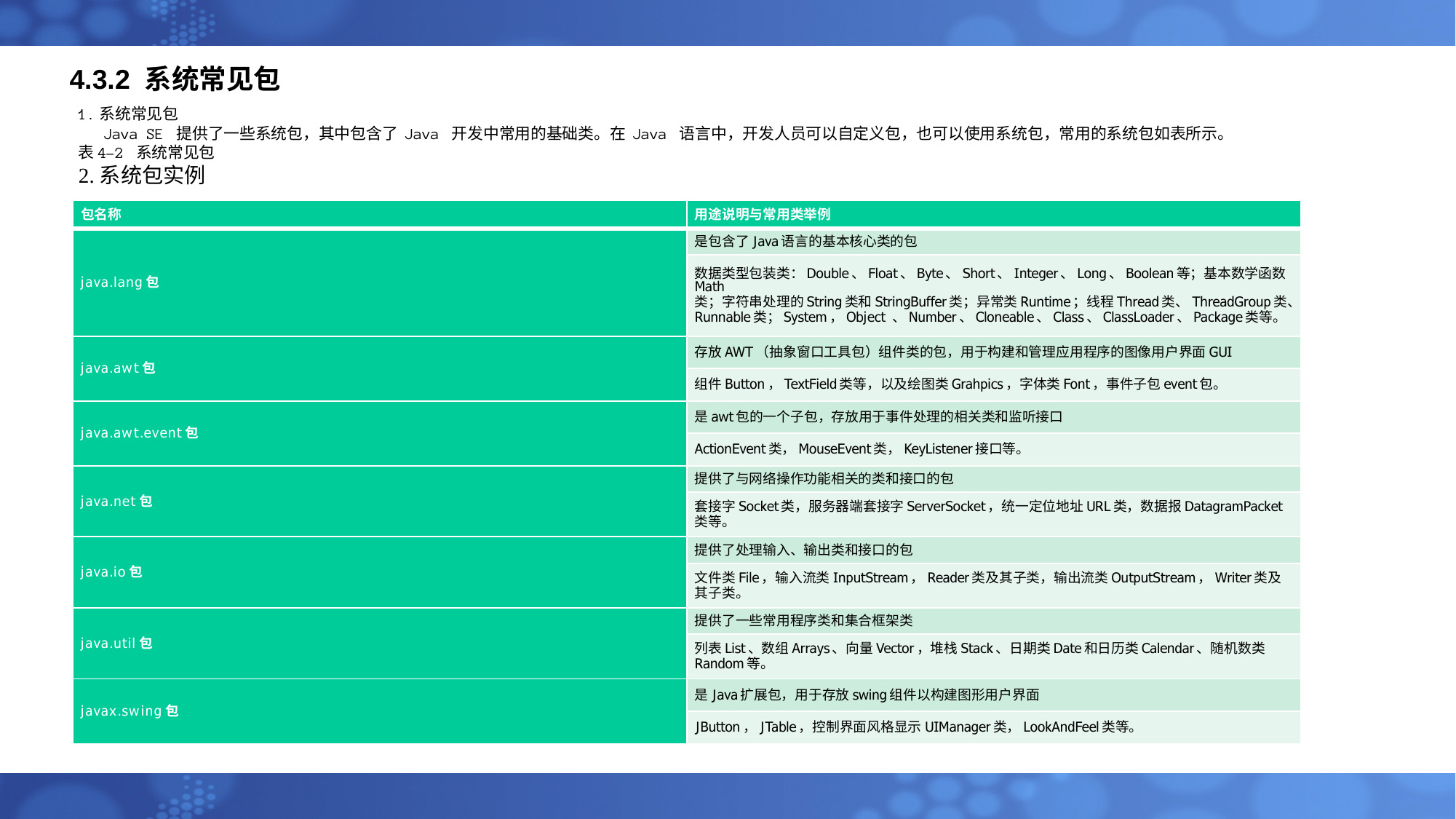

# 4.3.2 系统常见包
1.系统常见包
   Java SE 提供了一些系统包，其中包含了 Java 开发中常用的基础类。在 Java 语言中，开发人员可以自定义包，也可以使用系统包，常用的系统包如表所示。
表4-2 系统常见包
2.系统包实例
| 包名称 | 用途说明与常用类举例 |
| --- | --- |
| java.lang包 | 是包含了Java语言的基本核心类的包 |
|  | 数据类型包装类：Double、Float、Byte、Short、Integer、Long、Boolean等；基本数学函数Math 类；字符串处理的String类和StringBuffer类；异常类Runtime；线程Thread类、ThreadGroup类、 Runnable类；System，Object 、Number、Cloneable、Class、ClassLoader、Package类等。 |
| java.awt包 | 存放AWT（抽象窗口工具包）组件类的包，用于构建和管理应用程序的图像用户界面GUI |
|  | 组件Button，TextField类等，以及绘图类Grahpics，字体类Font，事件子包event包。 |
| java.awt.event包 | 是awt包的一个子包，存放用于事件处理的相关类和监听接口 |
|  | ActionEvent类，MouseEvent类，KeyListener接口等。 |
| java.net包 | 提供了与网络操作功能相关的类和接口的包 |
|  | 套接字Socket类，服务器端套接字ServerSocket，统一定位地址URL类，数据报DatagramPacket类等。 |
| java.io包 | 提供了处理输入、输出类和接口的包 |
|  | 文件类File，输入流类InputStream，Reader类及其子类，输出流类OutputStream，Writer类及其子类。 |
| java.util包 | 提供了一些常用程序类和集合框架类 |
|  | 列表List、数组Arrays、向量Vector，堆栈Stack、日期类Date和日历类Calendar、随机数类Random等。 |
| javax.swing包 | 是Java扩展包，用于存放swing组件以构建图形用户界面 |
|  | JButton，JTable，控制界面风格显示UIManager类，LookAndFeel类等。 |